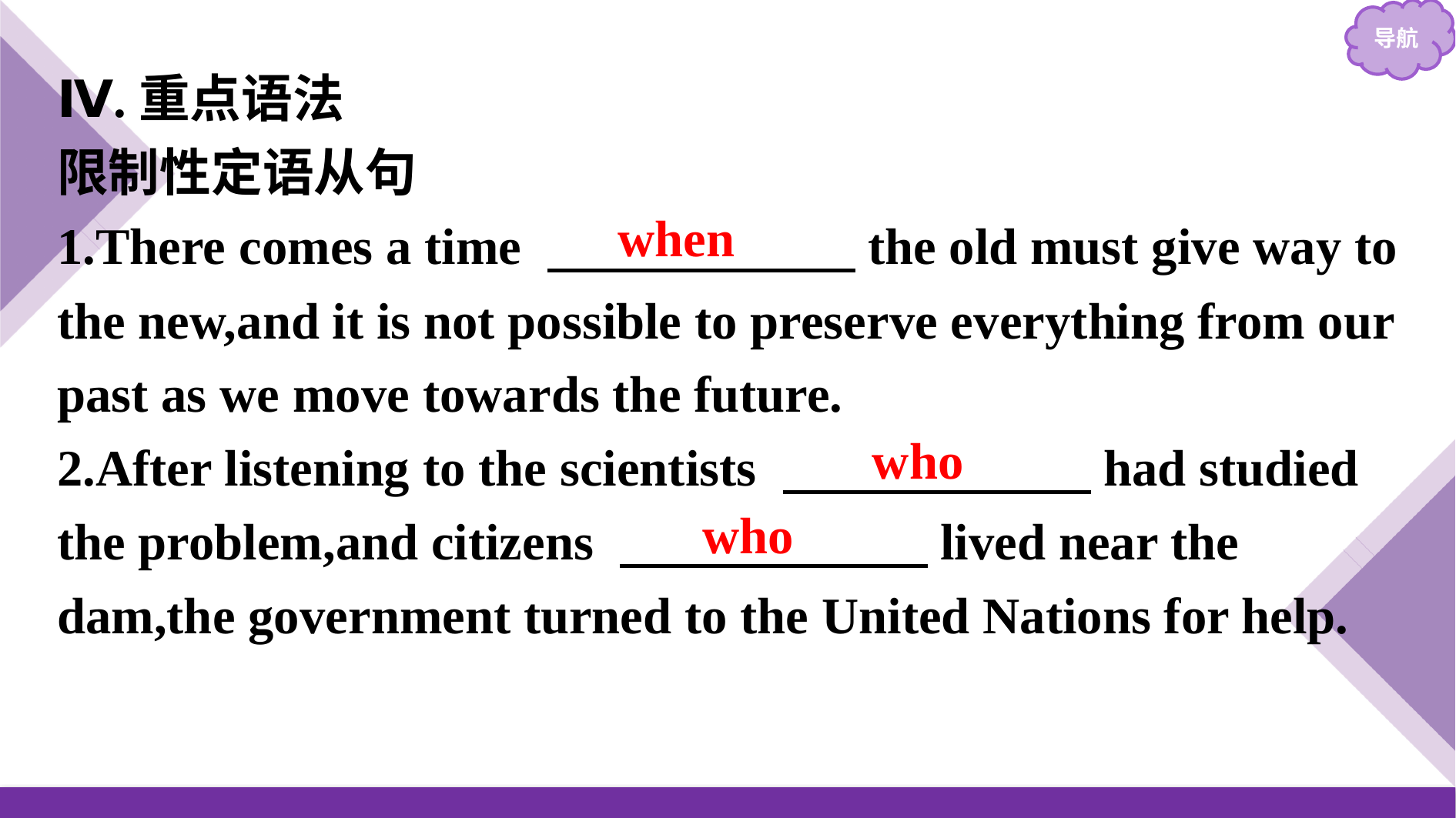

Ⅳ.重点语法
限制性定语从句
1.There comes a time 　　　　　　the old must give way to the new,and it is not possible to preserve everything from our past as we move towards the future.
2.After listening to the scientists 　　　　　　had studied the problem,and citizens 　　　　　　lived near the dam,the government turned to the United Nations for help.
when
who
who